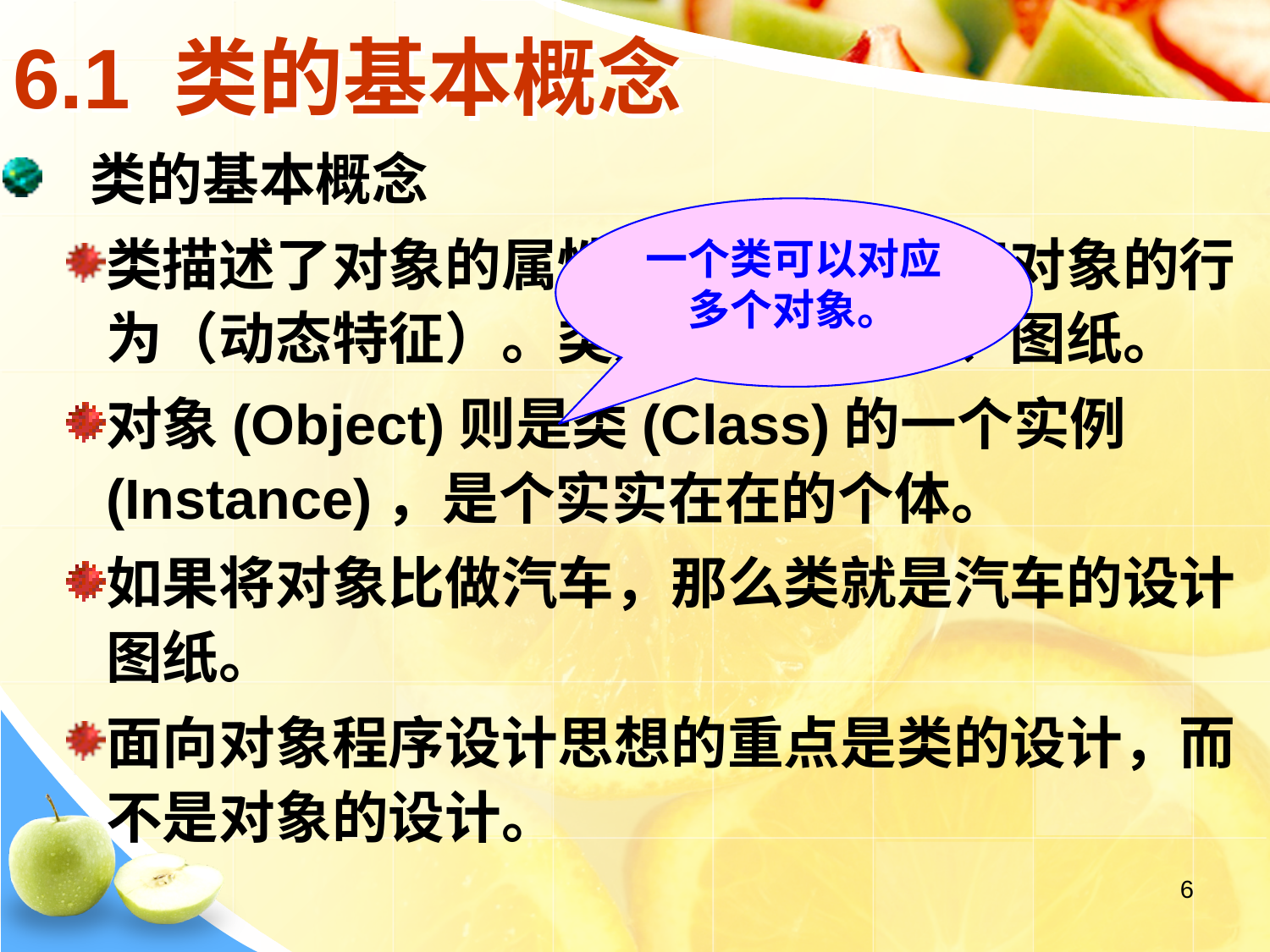

# 6.1 类的基本概念
  类的基本概念
类描述了对象的属性（静态特征）和对象的行为（动态特征）。类是对象的模板、图纸。
对象(Object)则是类(Class)的一个实例(Instance)，是个实实在在的个体。
如果将对象比做汽车，那么类就是汽车的设计图纸。
面向对象程序设计思想的重点是类的设计，而不是对象的设计。
一个类可以对应多个对象。
6